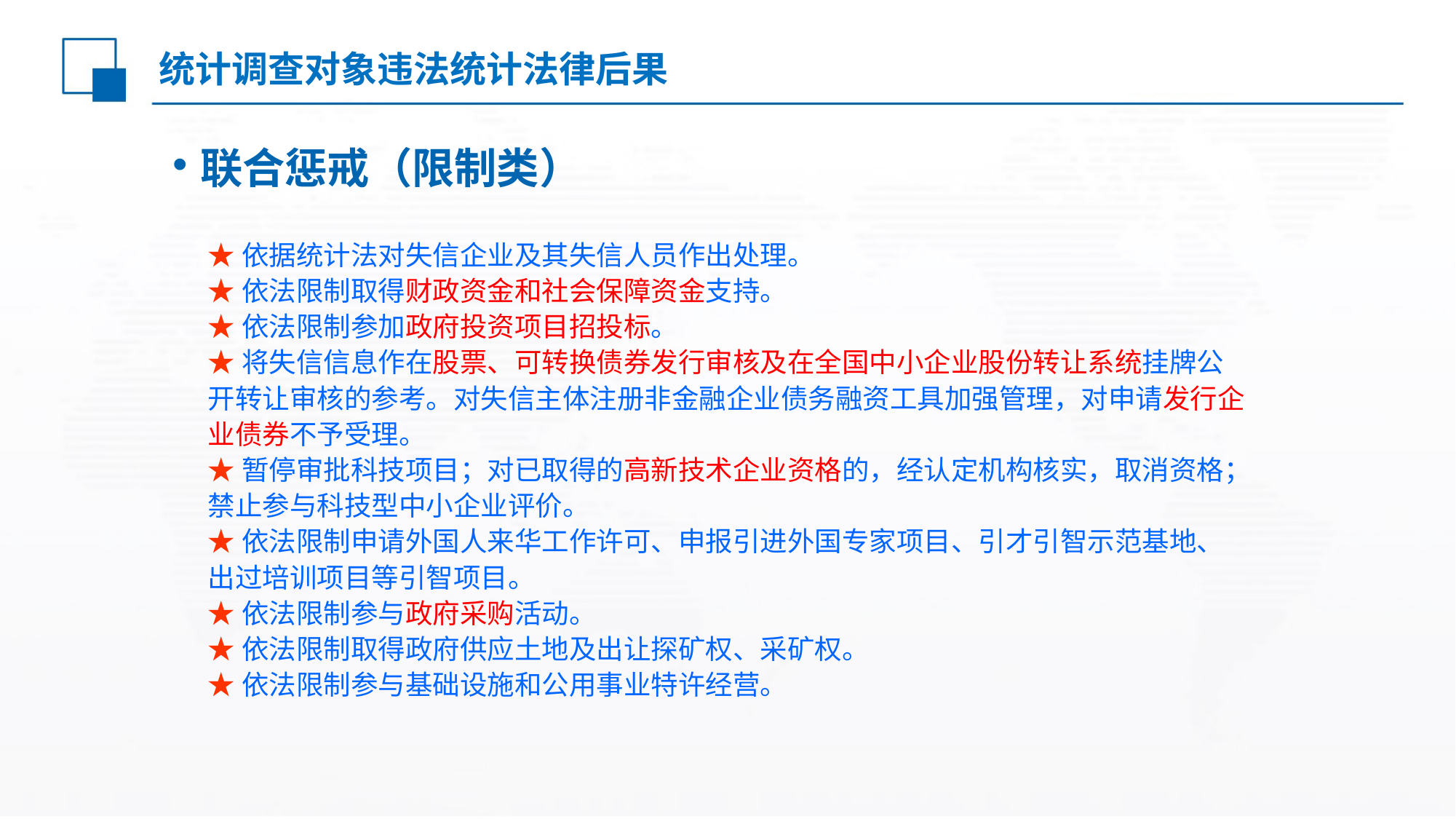

统计调查对象违法统计法律后果
联合惩戒（限制类）

★依据统计法对失信企业及其失信人员作出处理。
★依法限制取得财政资金和社会保障资金支持。
★依法限制参加政府投资项目招投标。
★将失信信息作在股票、可转换债券发行审核及在全国中小企业股份转让系统挂牌公开转让审核的参考。对失信主体注册非金融企业债务融资工具加强管理，对申请发行企业债券不予受理。
★暂停审批科技项目；对已取得的高新技术企业资格的，经认定机构核实，取消资格；禁止参与科技型中小企业评价。
★依法限制申请外国人来华工作许可、申报引进外国专家项目、引才引智示范基地、出过培训项目等引智项目。
★依法限制参与政府采购活动。
★依法限制取得政府供应土地及出让探矿权、采矿权。
★依法限制参与基础设施和公用事业特许经营。